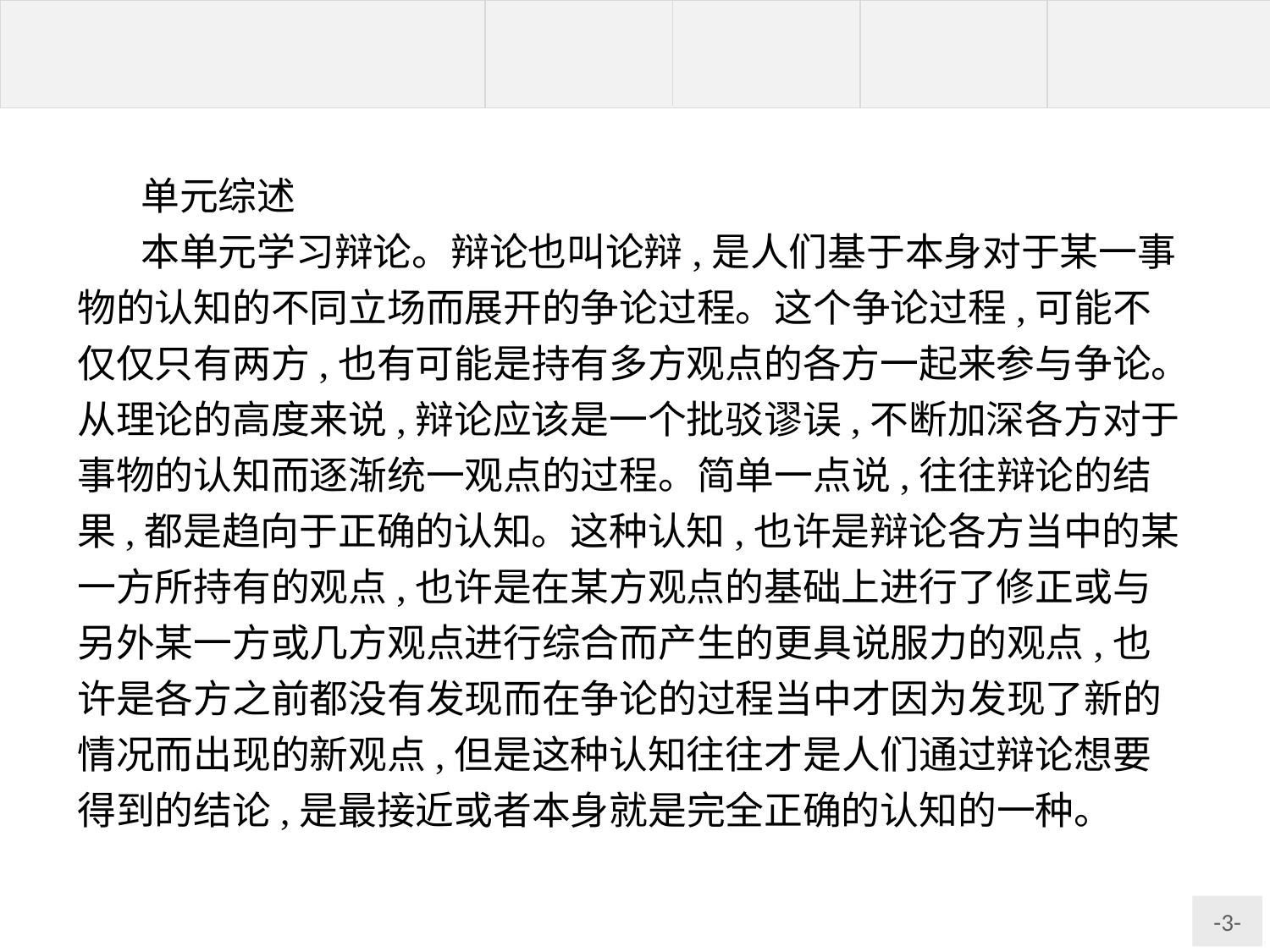

单元综述
本单元学习辩论。辩论也叫论辩,是人们基于本身对于某一事物的认知的不同立场而展开的争论过程。这个争论过程,可能不仅仅只有两方,也有可能是持有多方观点的各方一起来参与争论。从理论的高度来说,辩论应该是一个批驳谬误,不断加深各方对于事物的认知而逐渐统一观点的过程。简单一点说,往往辩论的结果,都是趋向于正确的认知。这种认知,也许是辩论各方当中的某一方所持有的观点,也许是在某方观点的基础上进行了修正或与另外某一方或几方观点进行综合而产生的更具说服力的观点,也许是各方之前都没有发现而在争论的过程当中才因为发现了新的情况而出现的新观点,但是这种认知往往才是人们通过辩论想要得到的结论,是最接近或者本身就是完全正确的认知的一种。